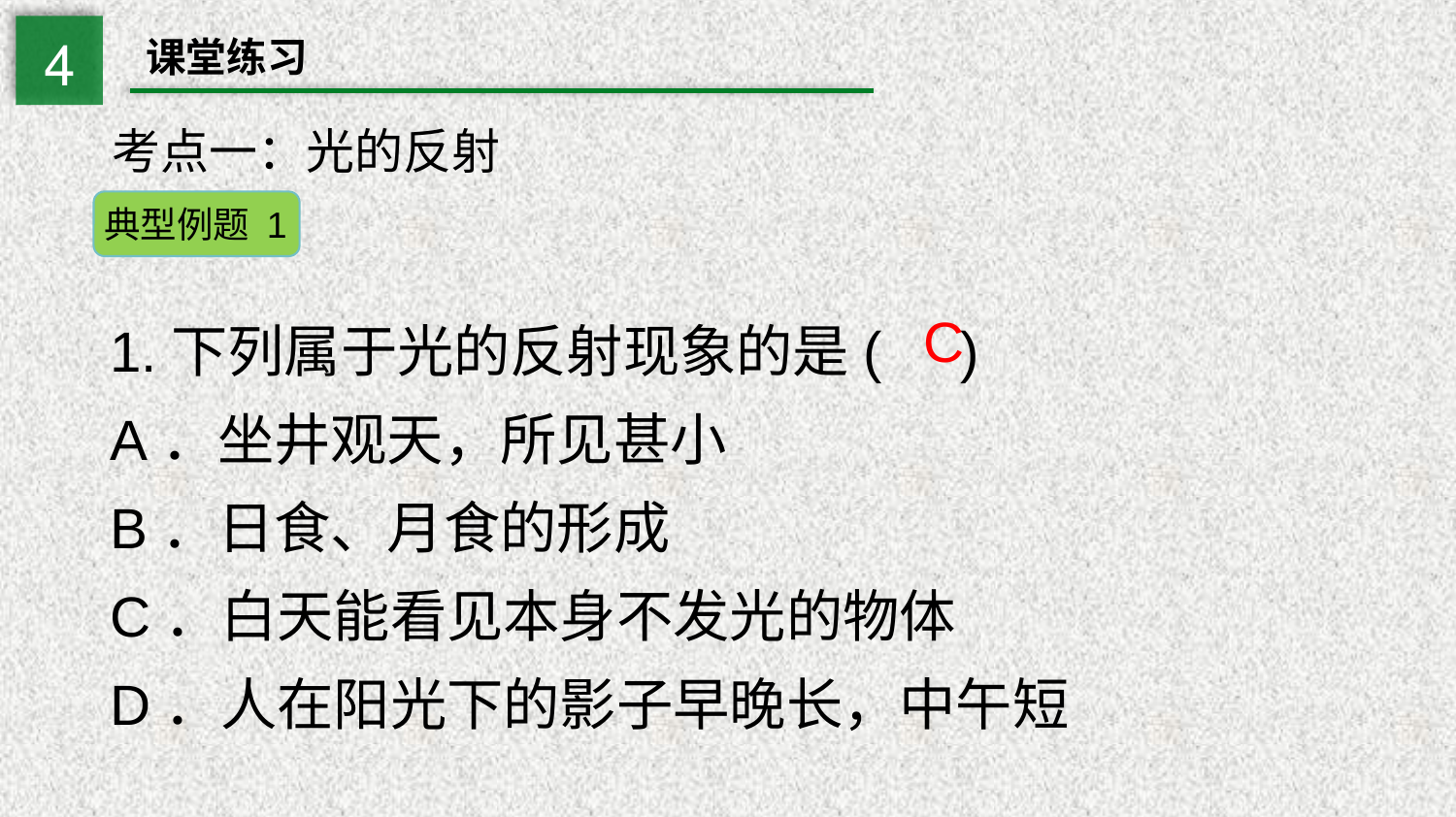

4
课堂练习
考点一：光的反射
典型例题 1
1.下列属于光的反射现象的是(     )
A．坐井观天，所见甚小
B．日食、月食的形成
C．白天能看见本身不发光的物体
D．人在阳光下的影子早晚长，中午短
C